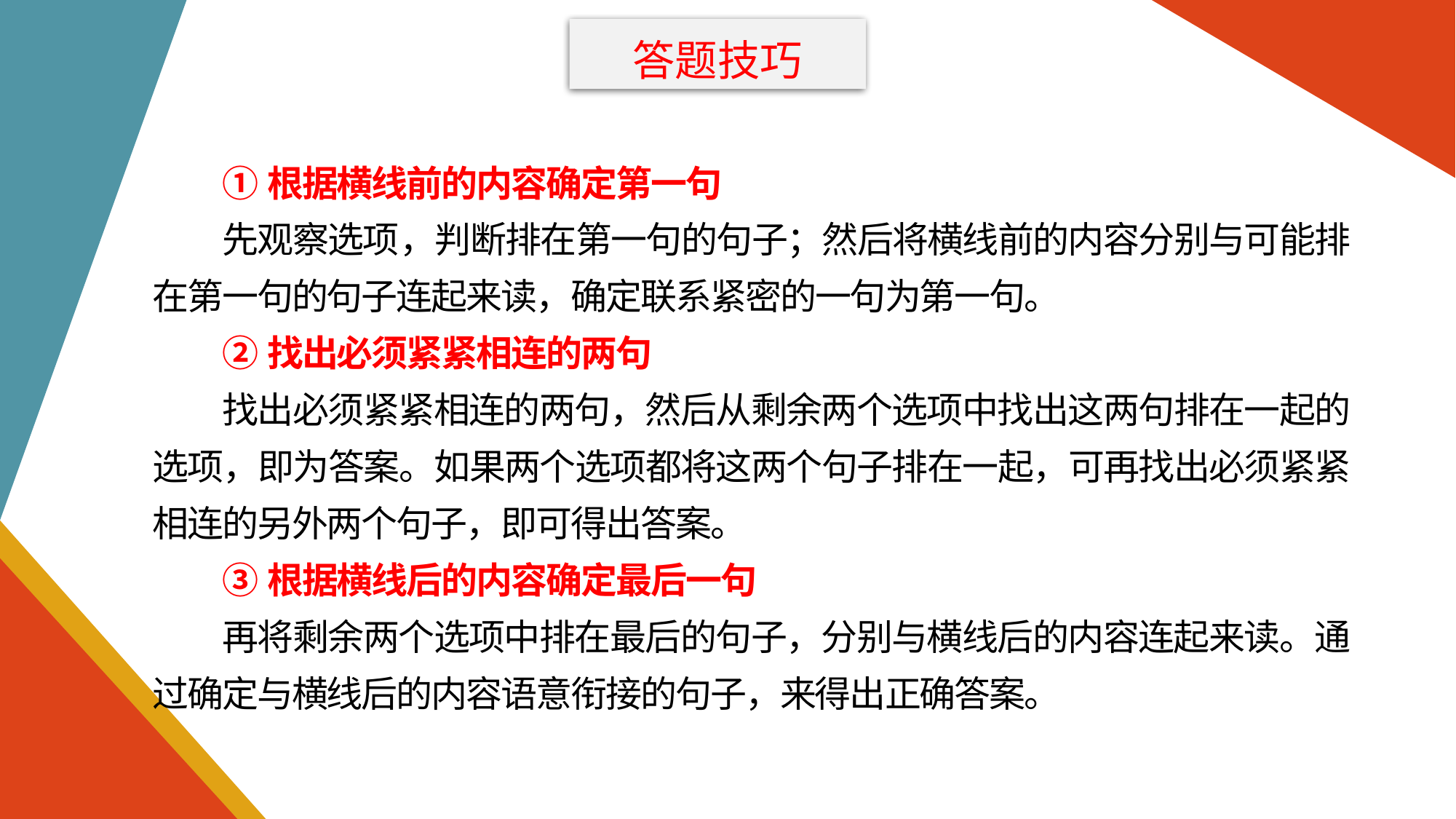

答题技巧
①根据横线前的内容确定第一句
先观察选项，判断排在第一句的句子；然后将横线前的内容分别与可能排在第一句的句子连起来读，确定联系紧密的一句为第一句。
②找出必须紧紧相连的两句
找出必须紧紧相连的两句，然后从剩余两个选项中找出这两句排在一起的选项，即为答案。如果两个选项都将这两个句子排在一起，可再找出必须紧紧相连的另外两个句子，即可得出答案。
③根据横线后的内容确定最后一句
再将剩余两个选项中排在最后的句子，分别与横线后的内容连起来读。通过确定与横线后的内容语意衔接的句子，来得出正确答案。